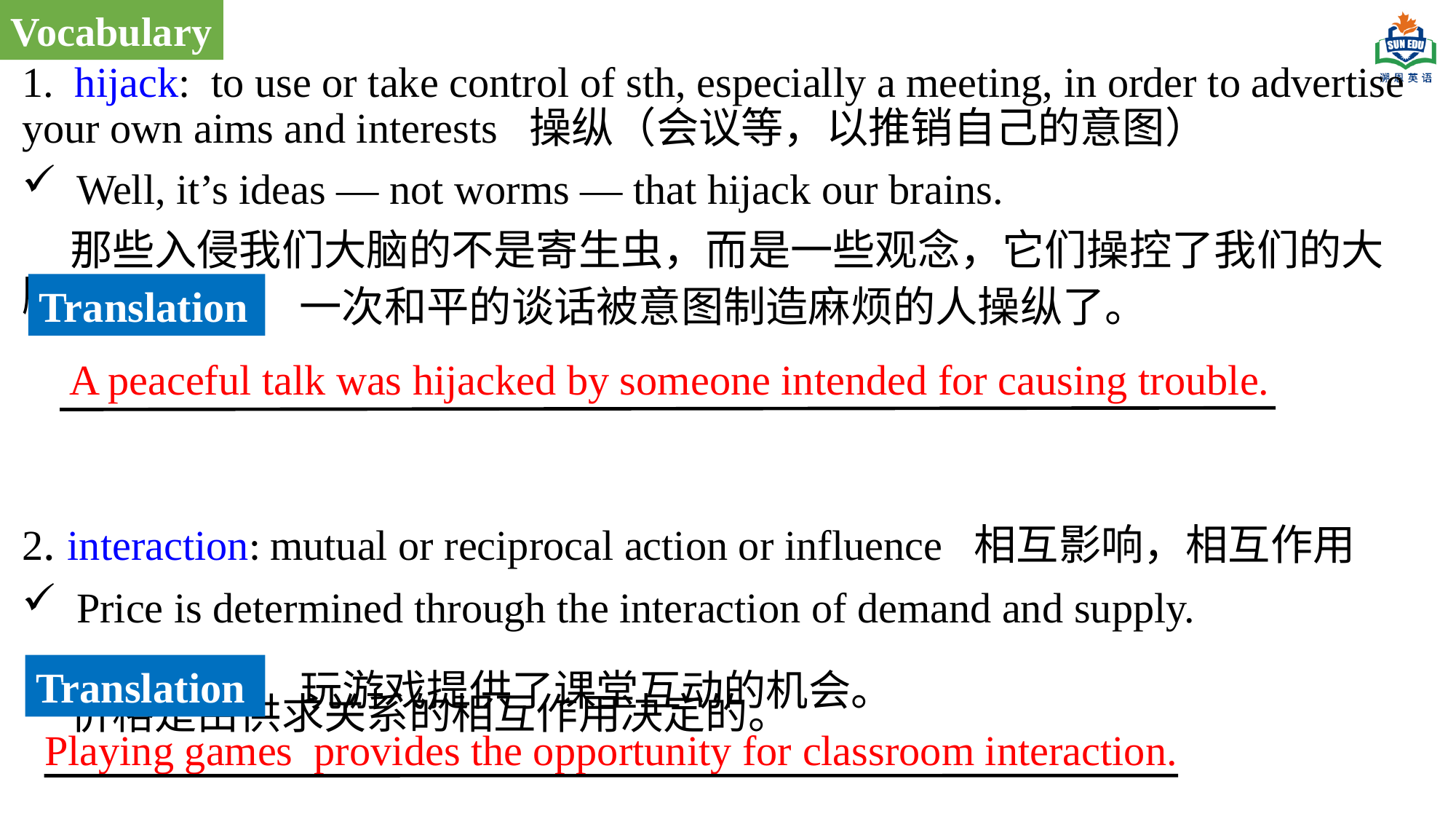

Vocabulary
1.  hijack:  to use or take control of sth, especially a meeting, in order to advertise your own aims and interests  操纵（会议等，以推销自己的意图）
Well, it’s ideas — not worms — that hijack our brains.
    那些入侵我们大脑的不是寄生虫，而是一些观念，它们操控了我们的大脑。

2. interaction: mutual or reciprocal action or influence  相互影响，相互作用
Price is determined through the interaction of demand and supply.
    价格是由供求关系的相互作用决定的。
Translation
一次和平的谈话被意图制造麻烦的人操纵了。
A peaceful talk was hijacked by someone intended for causing trouble.
Translation
玩游戏提供了课堂互动的机会。
Playing games  provides the opportunity for classroom interaction.